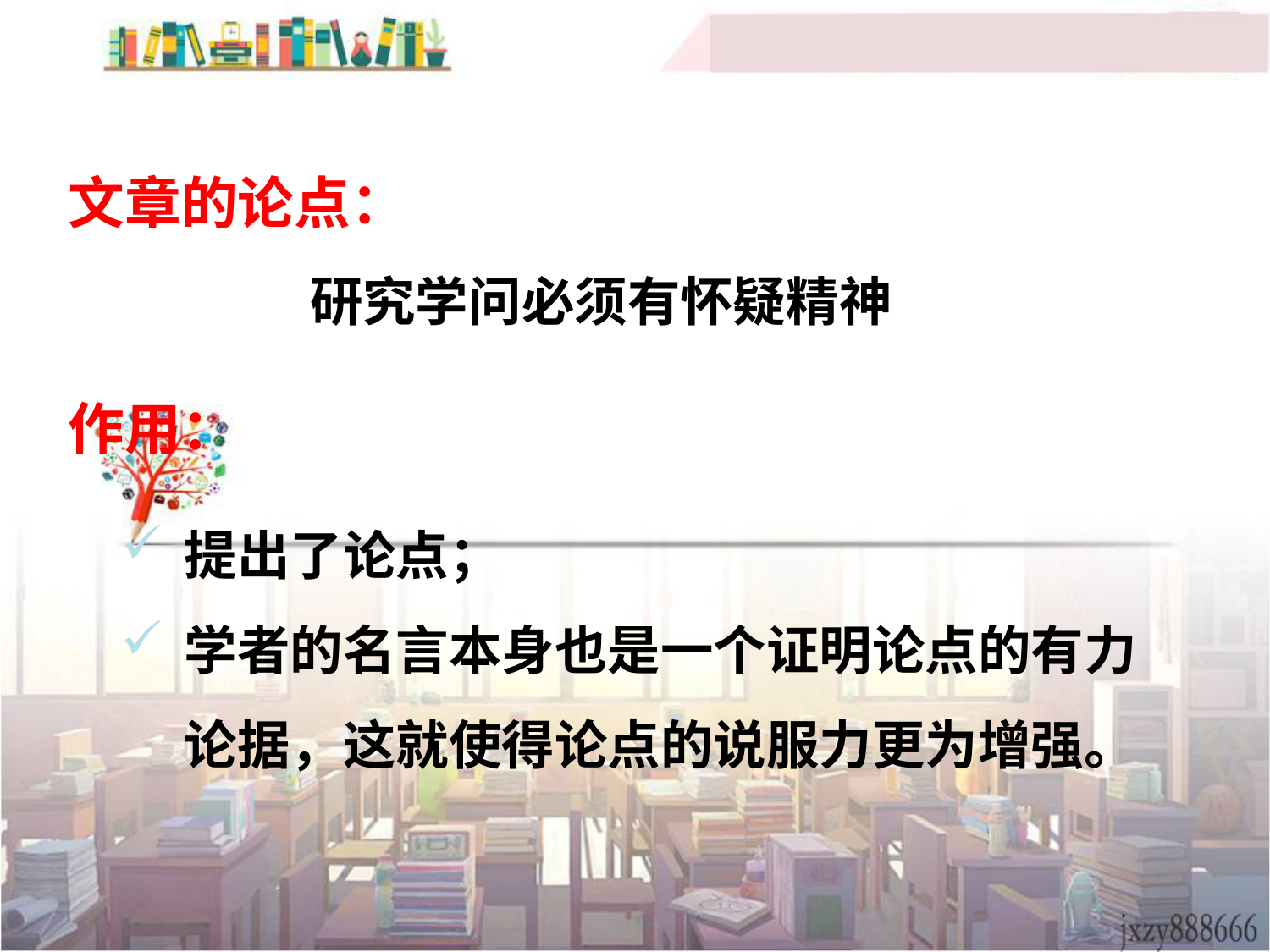

文章的论点：
研究学问必须有怀疑精神
作用：
提出了论点；
学者的名言本身也是一个证明论点的有力论据，这就使得论点的说服力更为增强。